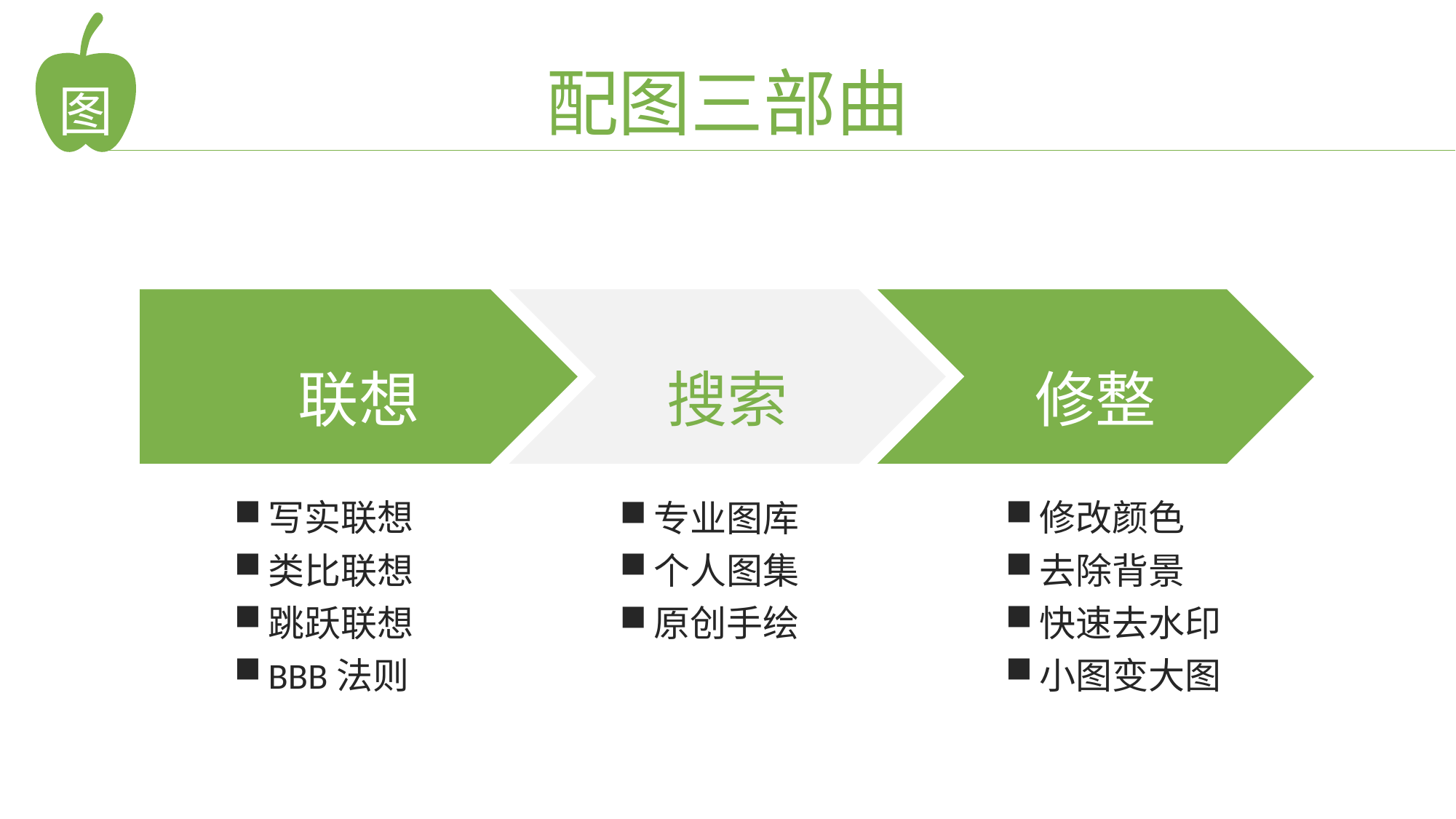

图
配图三部曲

联想
搜索
修整
写实联想
类比联想
跳跃联想
BBB法则
专业图库
个人图集
原创手绘
修改颜色
去除背景
快速去水印
小图变大图